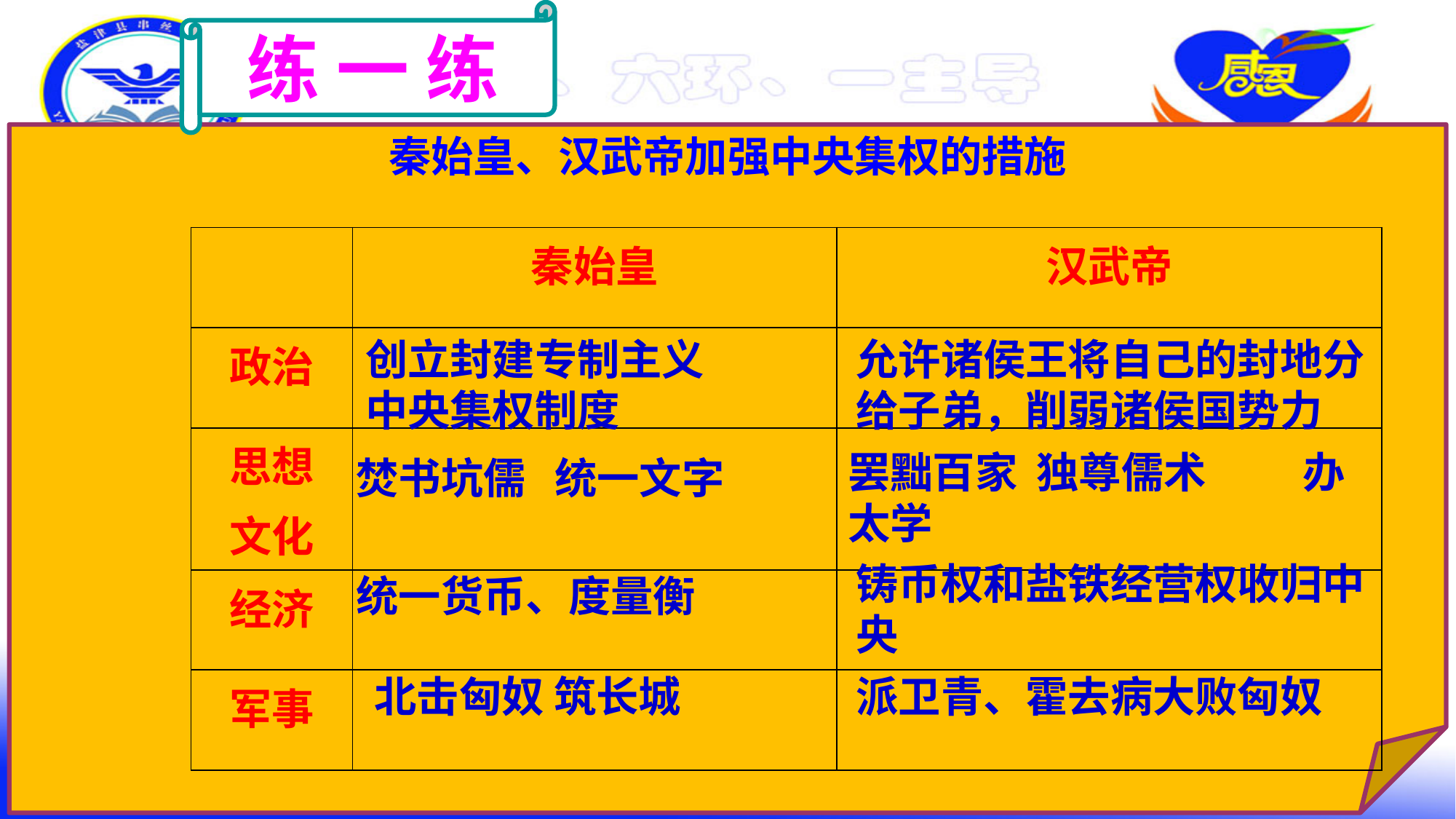

练 一 练
秦始皇、汉武帝加强中央集权的措施

|  | 秦始皇 | 汉武帝 |
| --- | --- | --- |
| 政治 |  |  |
| 思想 文化 |  |  |
| 经济 |  |  |
| 军事 |  |  |
创立封建专制主义中央集权制度
允许诸侯王将自己的封地分给子弟，削弱诸侯国势力
罢黜百家  独尊儒术          办太学
焚书坑儒   统一文字
铸币权和盐铁经营权收归中央
统一货币、度量衡
北击匈奴 筑长城
派卫青、霍去病大败匈奴